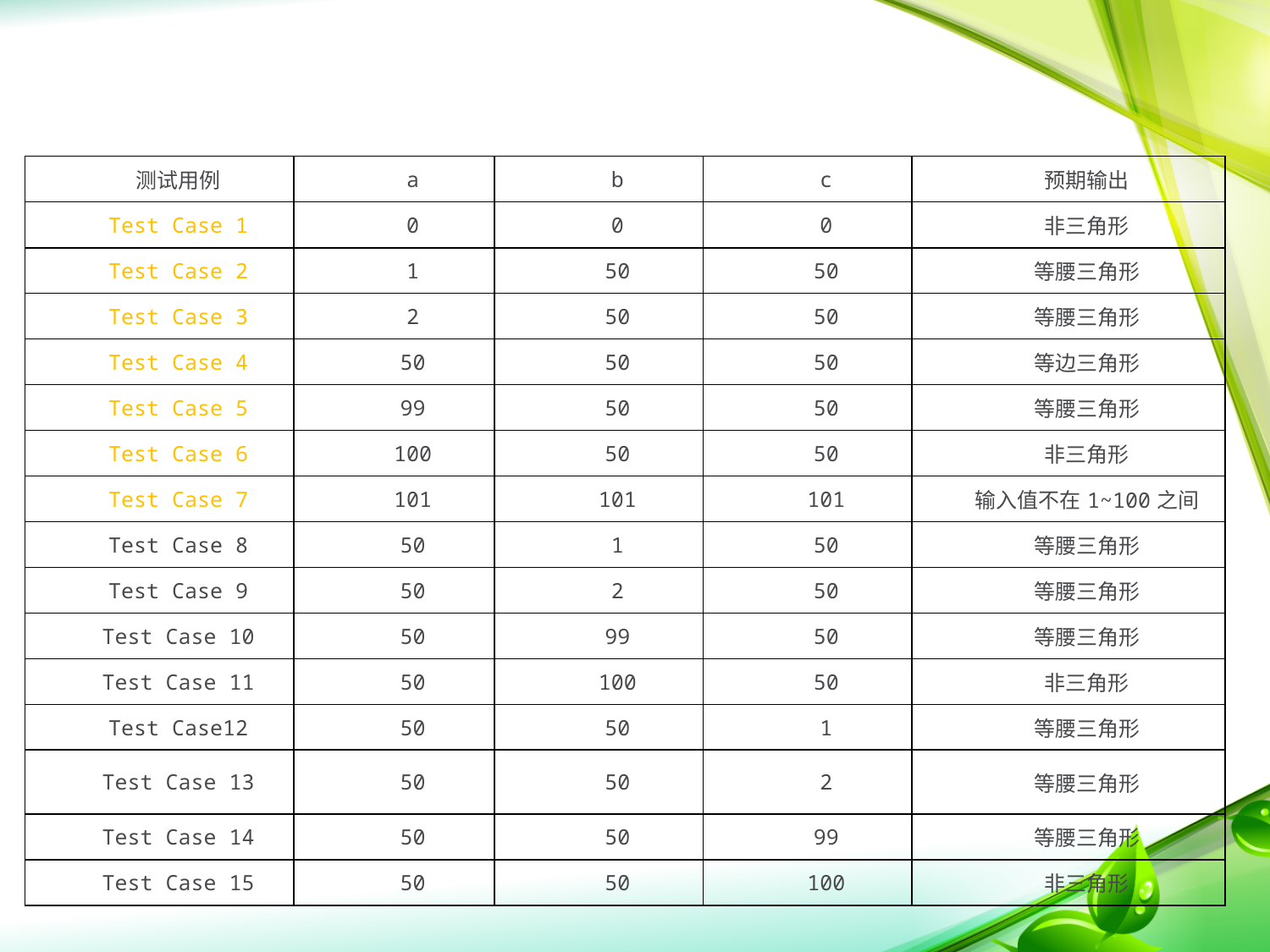

边界值分析法-实例讲解
| 测试用例 | a | b | c | 预期输出 |
| --- | --- | --- | --- | --- |
| Test Case 1 | 0 | 0 | 0 | 非三角形 |
| Test Case 2 | 1 | 50 | 50 | 等腰三角形 |
| Test Case 3 | 2 | 50 | 50 | 等腰三角形 |
| Test Case 4 | 50 | 50 | 50 | 等边三角形 |
| Test Case 5 | 99 | 50 | 50 | 等腰三角形 |
| Test Case 6 | 100 | 50 | 50 | 非三角形 |
| Test Case 7 | 101 | 101 | 101 | 输入值不在1~100之间 |
| Test Case 8 | 50 | 1 | 50 | 等腰三角形 |
| Test Case 9 | 50 | 2 | 50 | 等腰三角形 |
| Test Case 10 | 50 | 99 | 50 | 等腰三角形 |
| Test Case 11 | 50 | 100 | 50 | 非三角形 |
| Test Case12 | 50 | 50 | 1 | 等腰三角形 |
| Test Case 13 | 50 | 50 | 2 | 等腰三角形 |
| Test Case 14 | 50 | 50 | 99 | 等腰三角形 |
| Test Case 15 | 50 | 50 | 100 | 非三角形 |